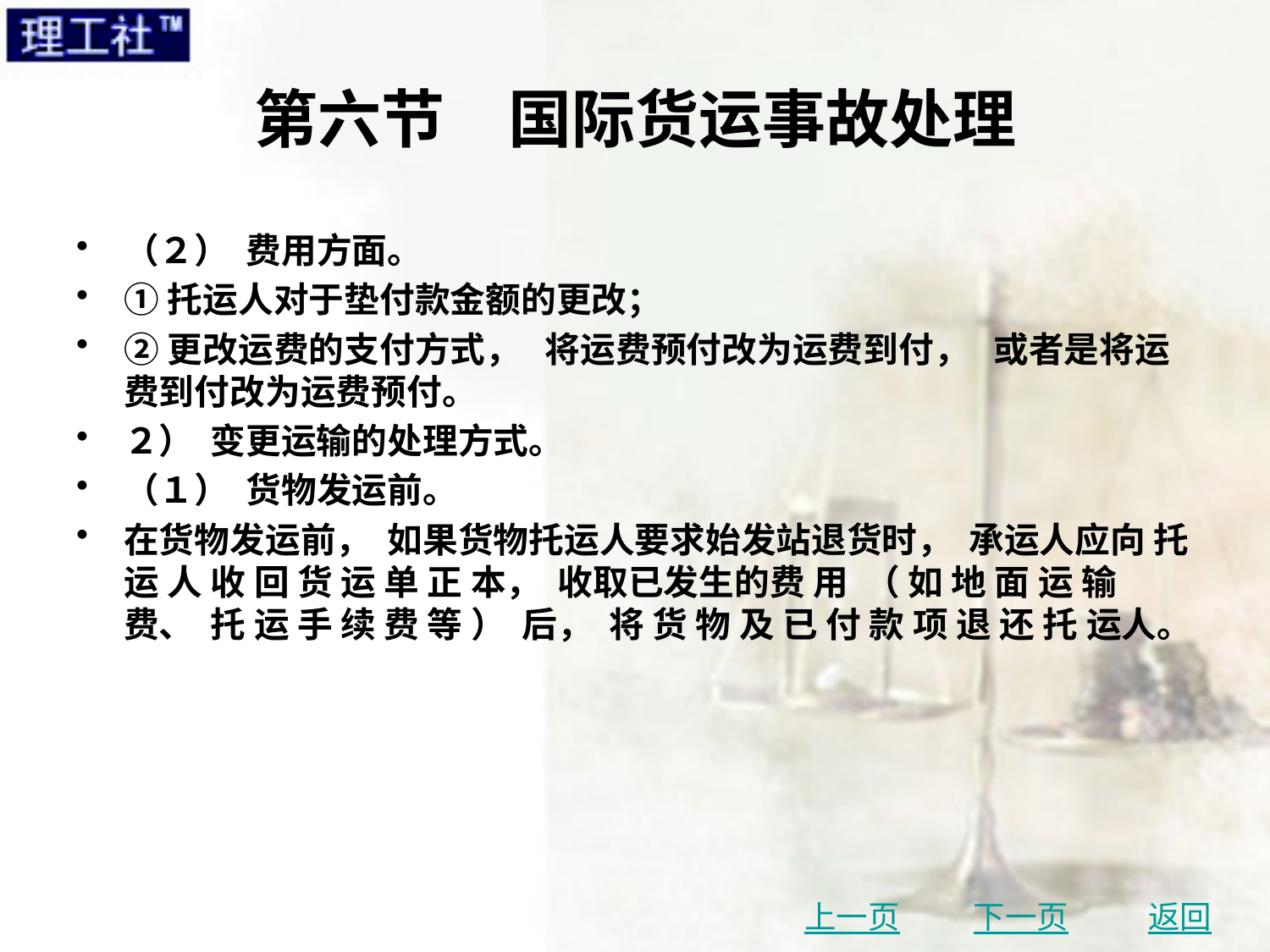

# 第六节　国际货运事故处理
（２）  费用方面。
①托运人对于垫付款金额的更改；
②更改运费的支付方式，   将运费预付改为运费到付，   或者是将运费到付改为运费预付。
２）  变更运输的处理方式。
（１）  货物发运前。
在货物发运前，  如果货物托运人要求始发站退货时，  承运人应向 托 运 人 收 回 货 运 单 正 本，  收取已发生的费 用  （ 如 地 面 运 输 费、  托 运 手 续 费 等 ）  后，  将 货 物 及 已 付 款 项 退 还 托 运人。

上一页
下一页
返回